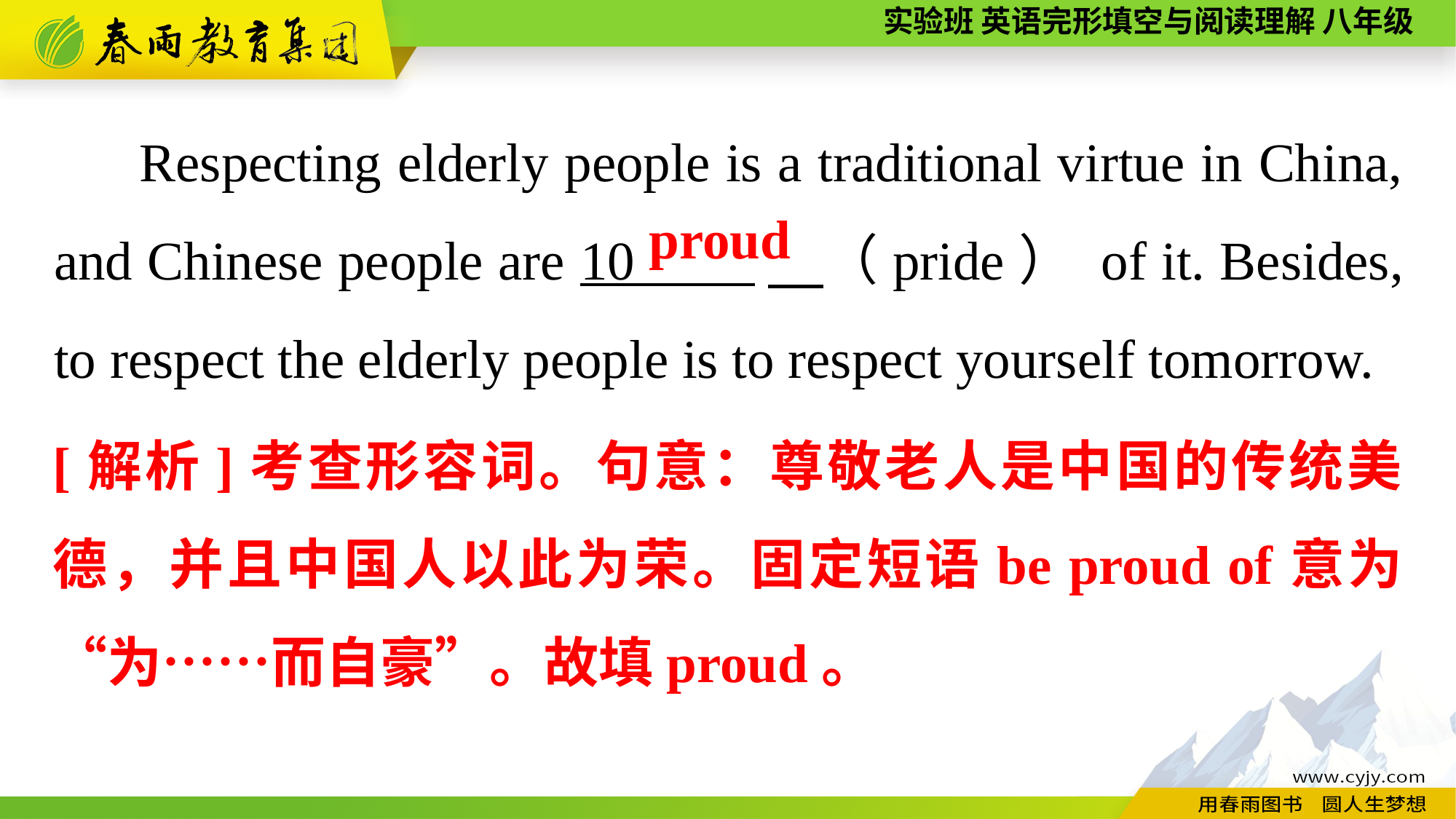

Respecting elderly people is a traditional virtue in China, and Chinese people are 10        　（pride） of it. Besides, to respect the elderly people is to respect yourself tomorrow.
proud
[解析]考查形容词。句意：尊敬老人是中国的传统美德，并且中国人以此为荣。固定短语be proud of意为“为……而自豪”。故填proud。